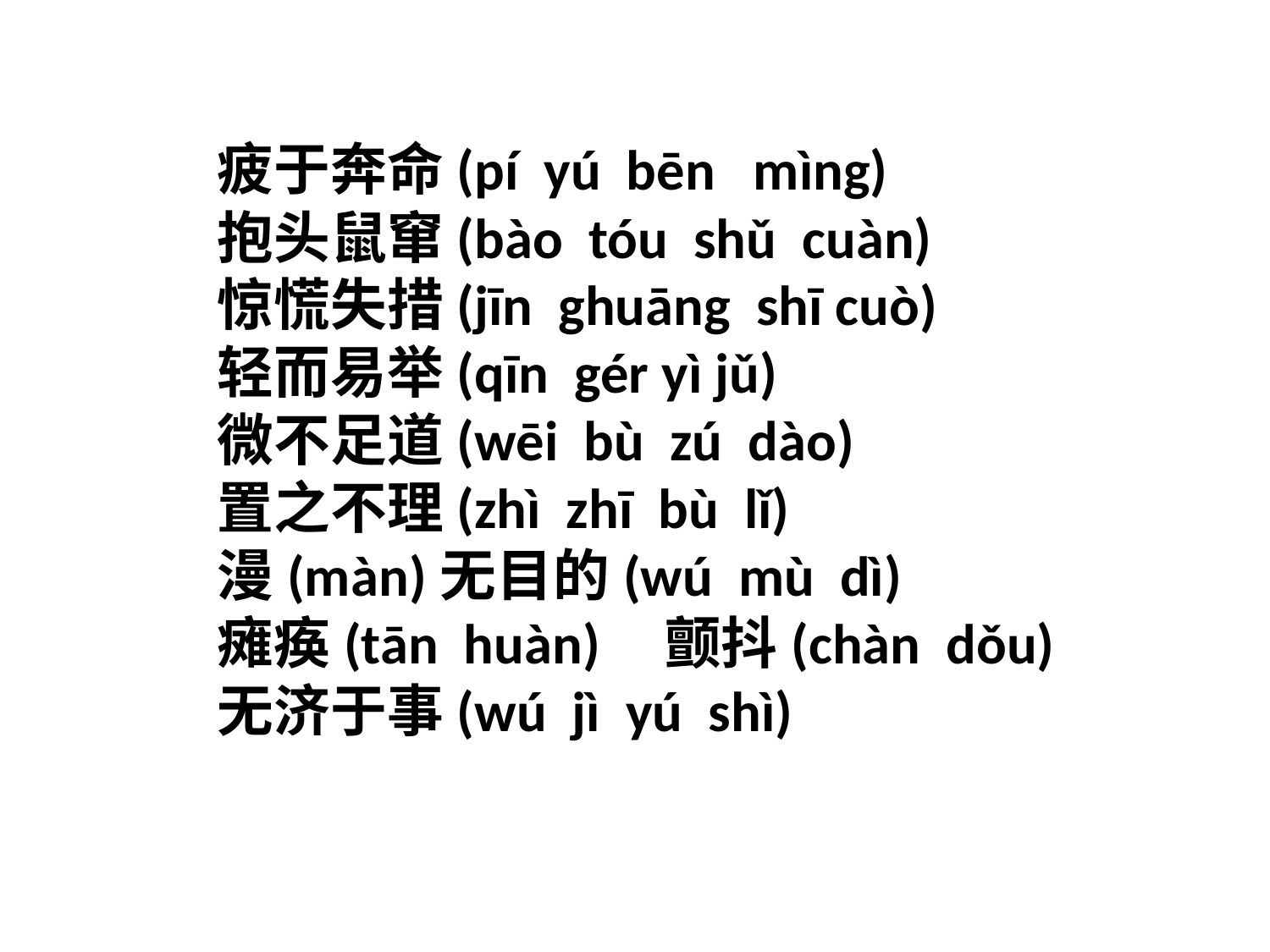

疲于奔命(pí  yú  bēn   mìng)
抱头鼠窜(bào  tóu  shǔ  cuàn)
惊慌失措(jīn  ghuāng  shī cuò)
轻而易举(qīn  gér yì jǔ)
微不足道(wēi  bù  zú  dào)
置之不理(zhì  zhī  bù  lǐ)
漫(màn)无目的(wú  mù  dì)
瘫痪(tān  huàn)    颤抖(chàn  dǒu)
无济于事(wú  jì  yú  shì)